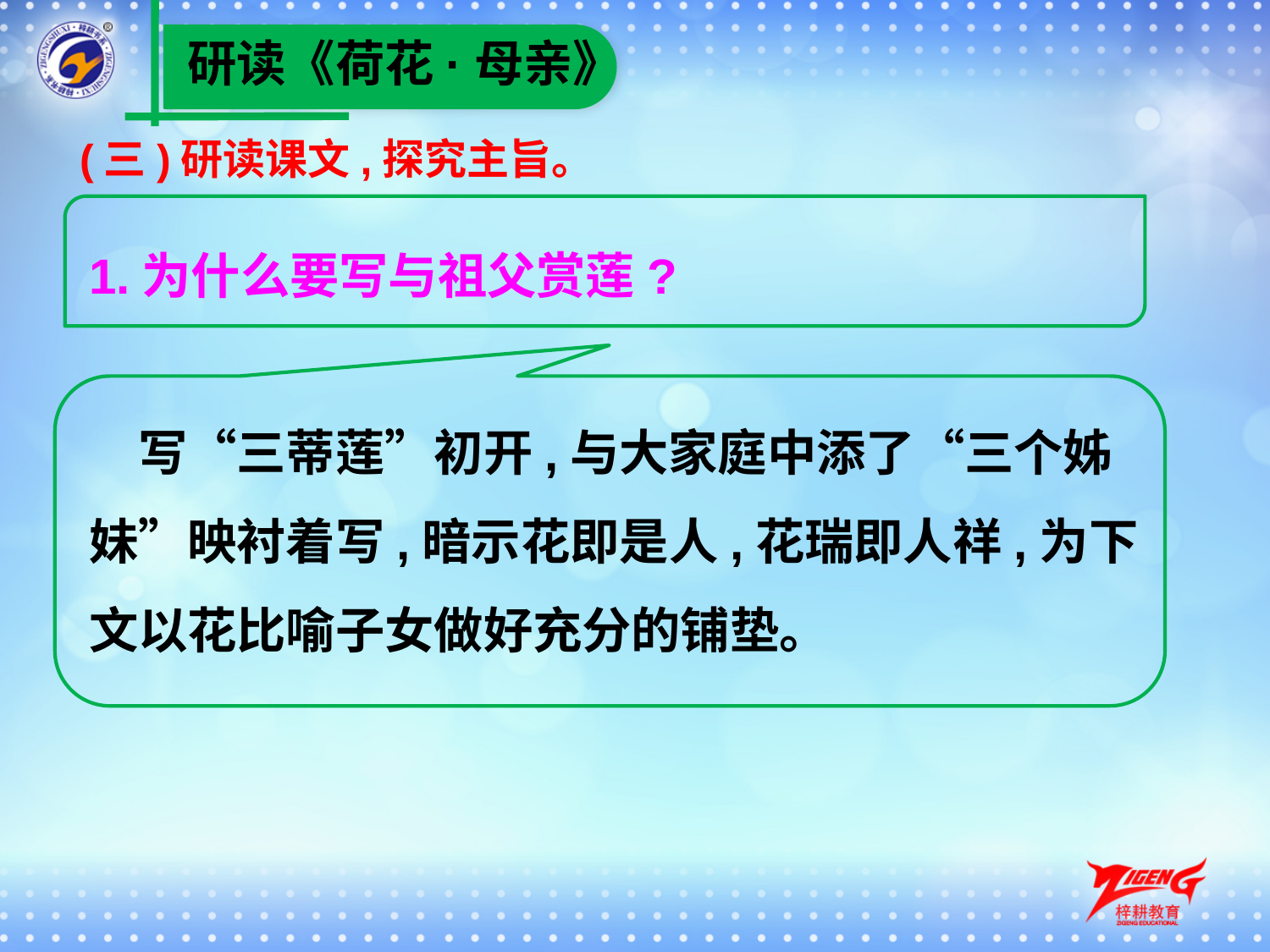

研读《荷花·母亲》
(三)研读课文,探究主旨。

1.为什么要写与祖父赏莲?

　写“三蒂莲”初开,与大家庭中添了“三个姊
妹”映衬着写,暗示花即是人,花瑞即人祥,为下
文以花比喻子女做好充分的铺垫。